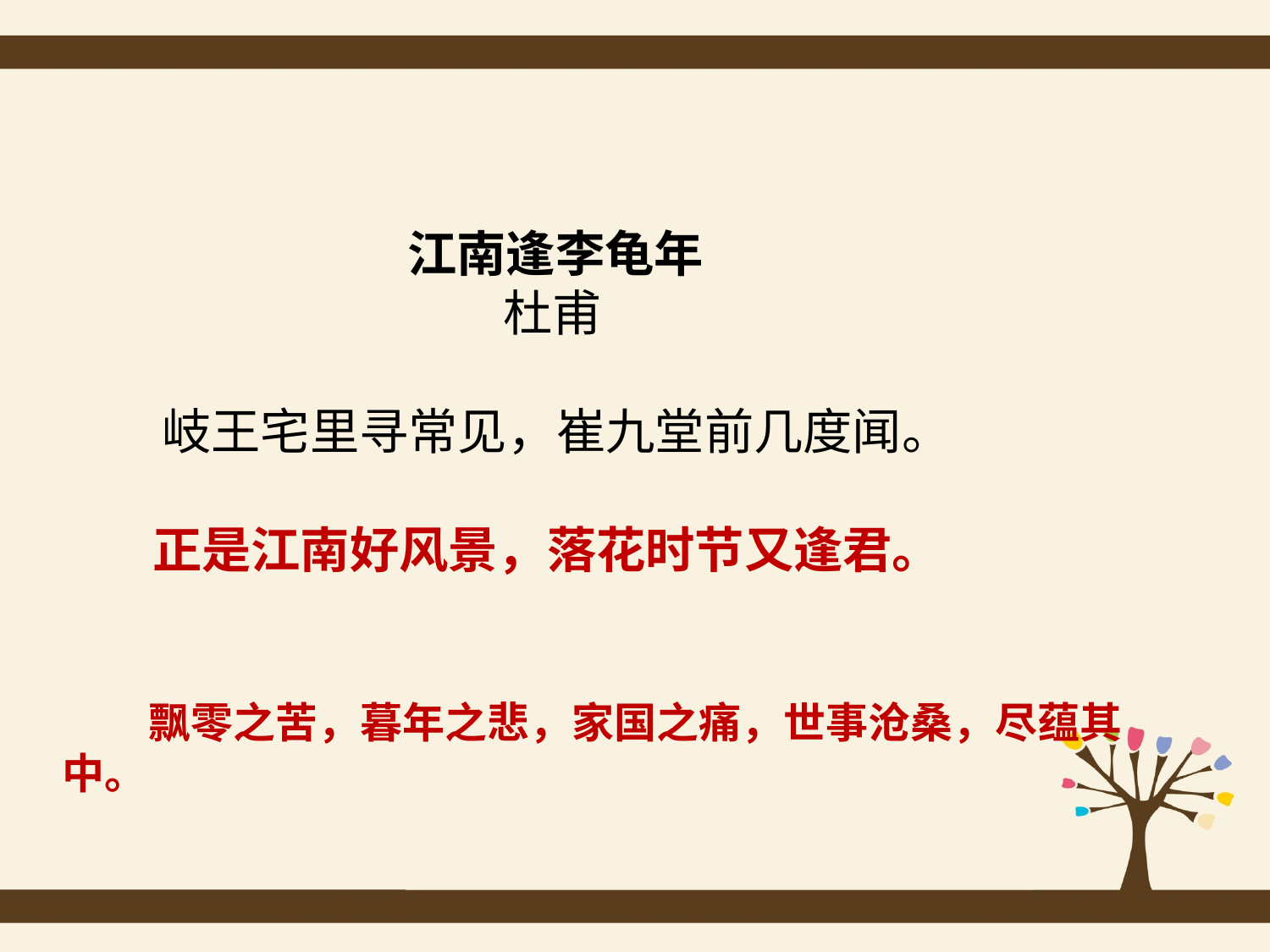

江南逢李龟年
                                       杜甫

        岐王宅里寻常见，崔九堂前几度闻。

       正是江南好风景，落花时节又逢君。

        飘零之苦，暮年之悲，家国之痛，世事沧桑，尽蕴其中。